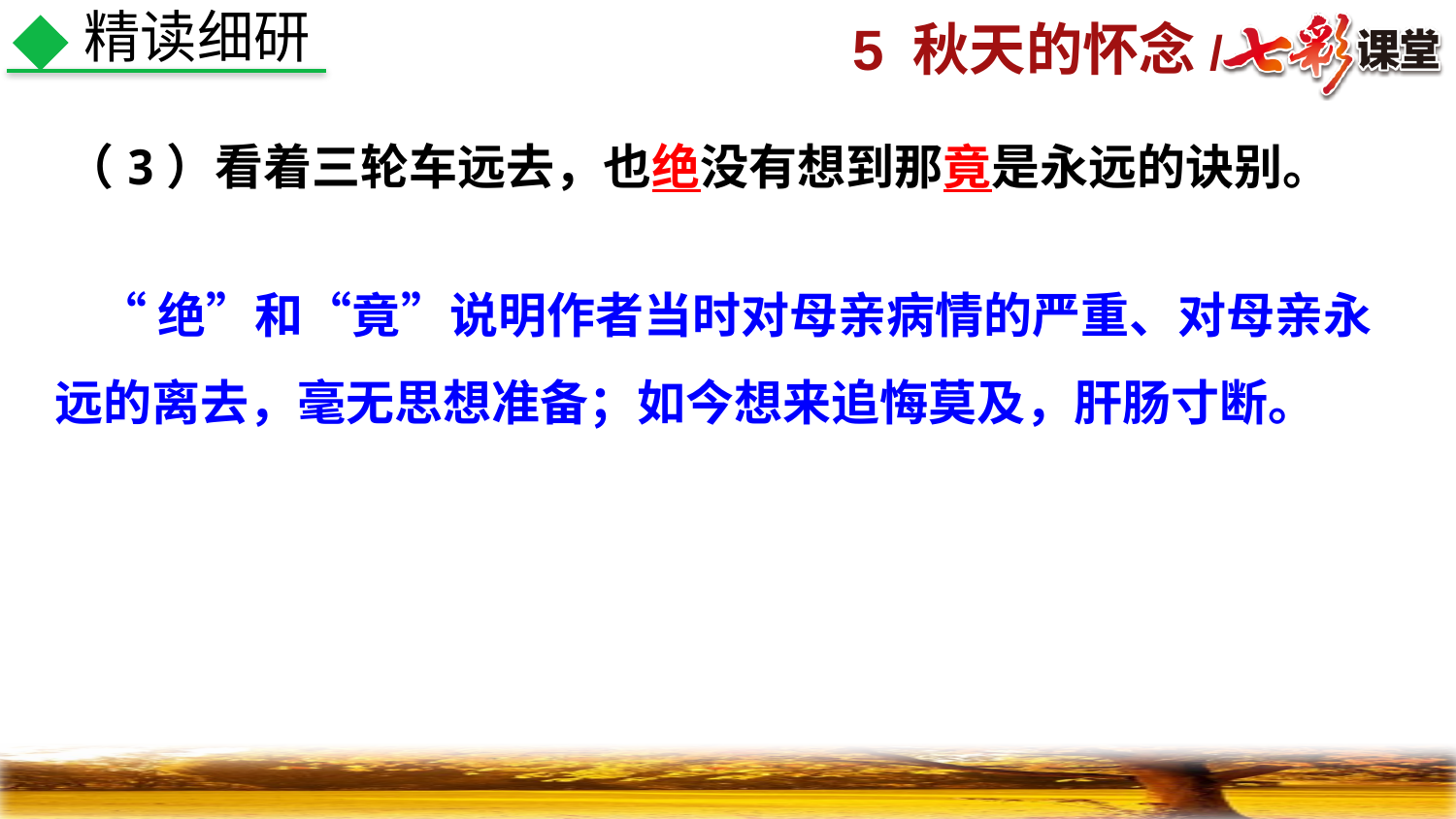

精读细研

（3）看着三轮车远去，也绝没有想到那竟是永远的诀别。
    “绝”和“竟”说明作者当时对母亲病情的严重、对母亲永远的离去，毫无思想准备；如今想来追悔莫及，肝肠寸断。